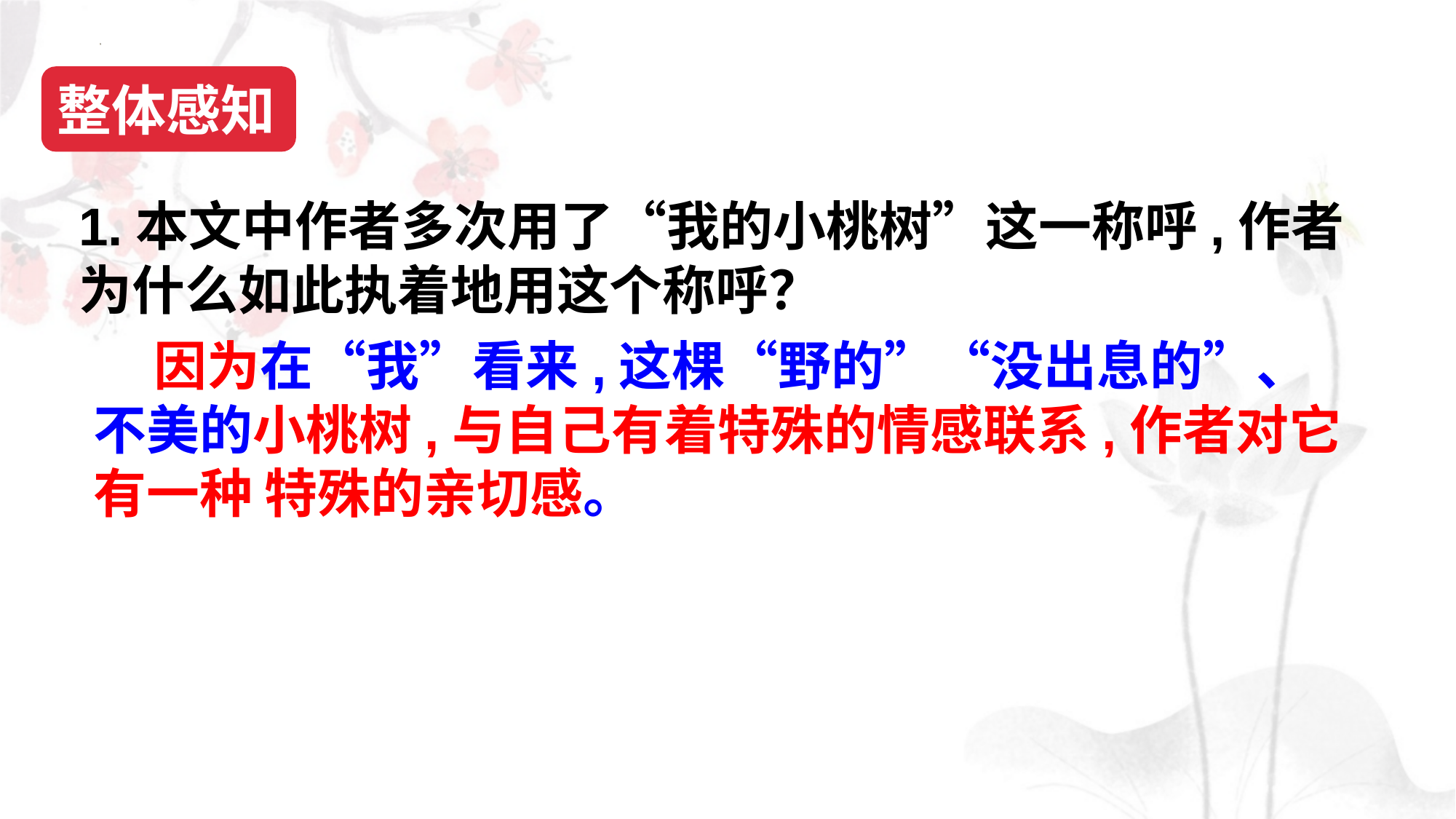

整体感知
1.本文中作者多次用了“我的小桃树”这一称呼,作者为什么如此执着地用这个称呼？
    因为在“我”看来,这棵“野的”“没出息的”、不美的小桃树,与自己有着特殊的情感联系,作者对它有一种 特殊的亲切感。